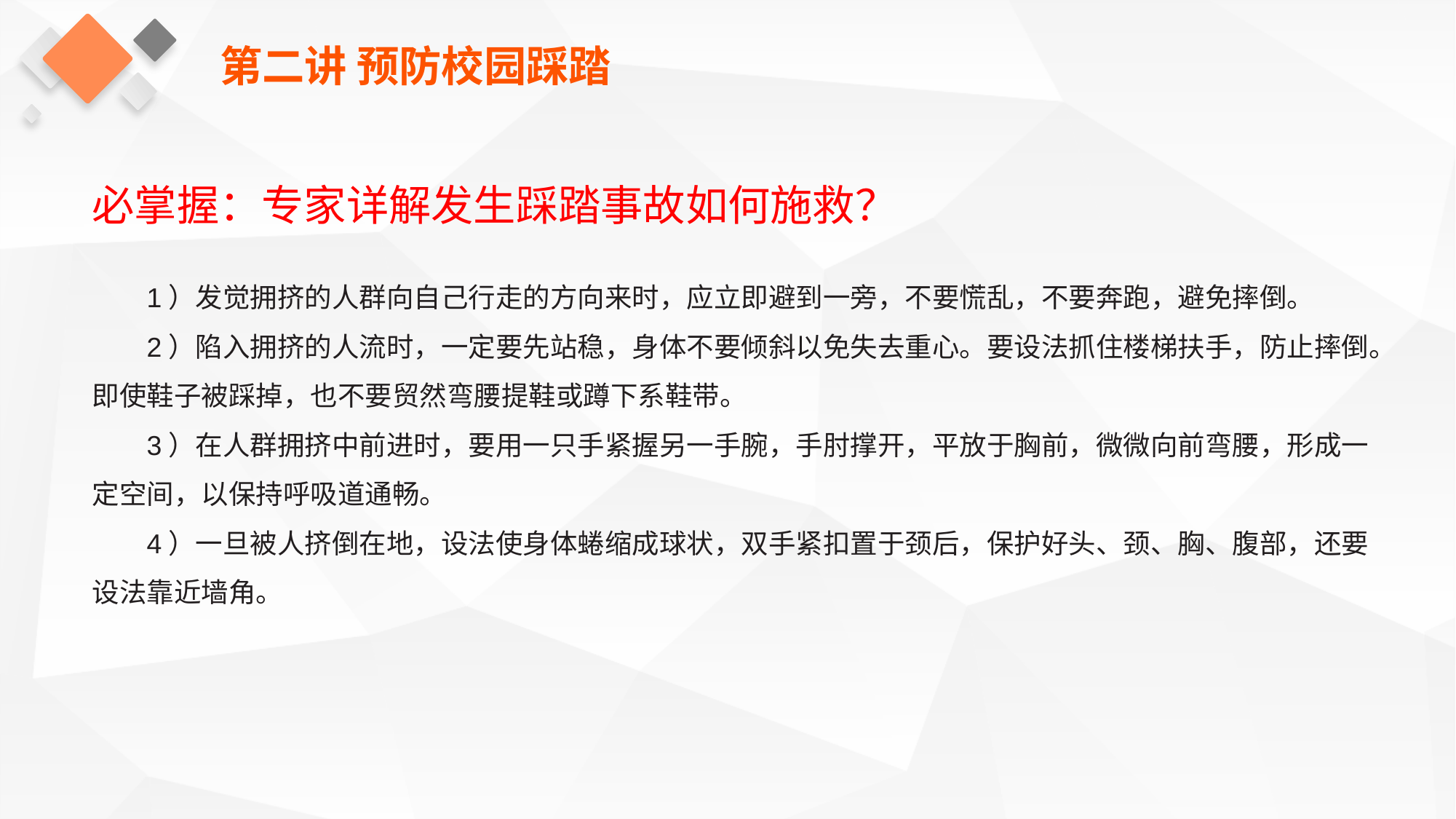

第二讲 预防校园踩踏
必掌握：专家详解发生踩踏事故如何施救？
1）发觉拥挤的人群向自己行走的方向来时，应立即避到一旁，不要慌乱，不要奔跑，避免摔倒。
2）陷入拥挤的人流时，一定要先站稳，身体不要倾斜以免失去重心。要设法抓住楼梯扶手，防止摔倒。即使鞋子被踩掉，也不要贸然弯腰提鞋或蹲下系鞋带。
3）在人群拥挤中前进时，要用一只手紧握另一手腕，手肘撑开，平放于胸前，微微向前弯腰，形成一定空间，以保持呼吸道通畅。
4）一旦被人挤倒在地，设法使身体蜷缩成球状，双手紧扣置于颈后，保护好头、颈、胸、腹部，还要设法靠近墙角。